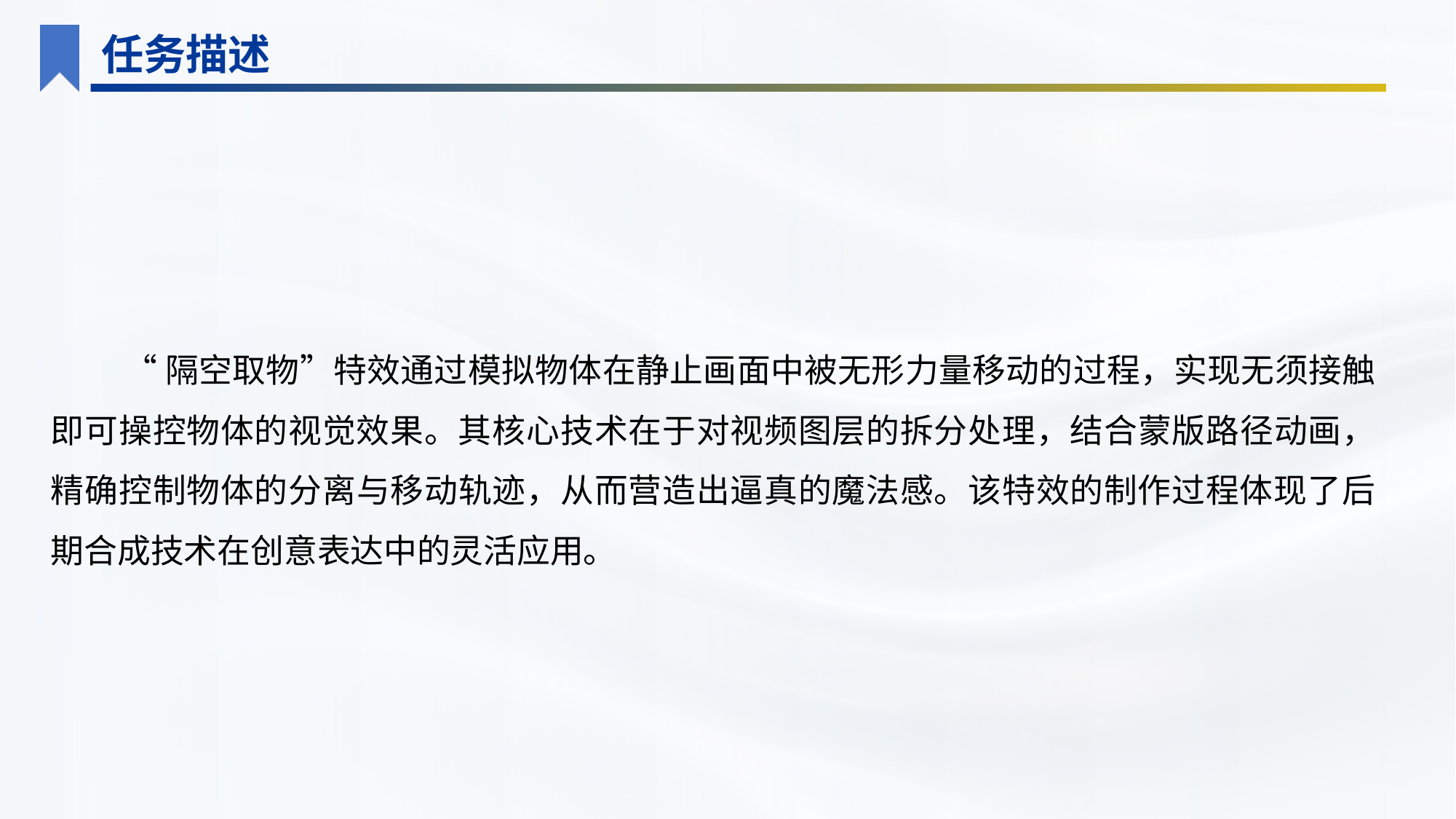

任务描述
“隔空取物”特效通过模拟物体在静止画面中被无形力量移动的过程，实现无须接触即可操控物体的视觉效果。其核心技术在于对视频图层的拆分处理，结合蒙版路径动画，精确控制物体的分离与移动轨迹，从而营造出逼真的魔法感。该特效的制作过程体现了后期合成技术在创意表达中的灵活应用。